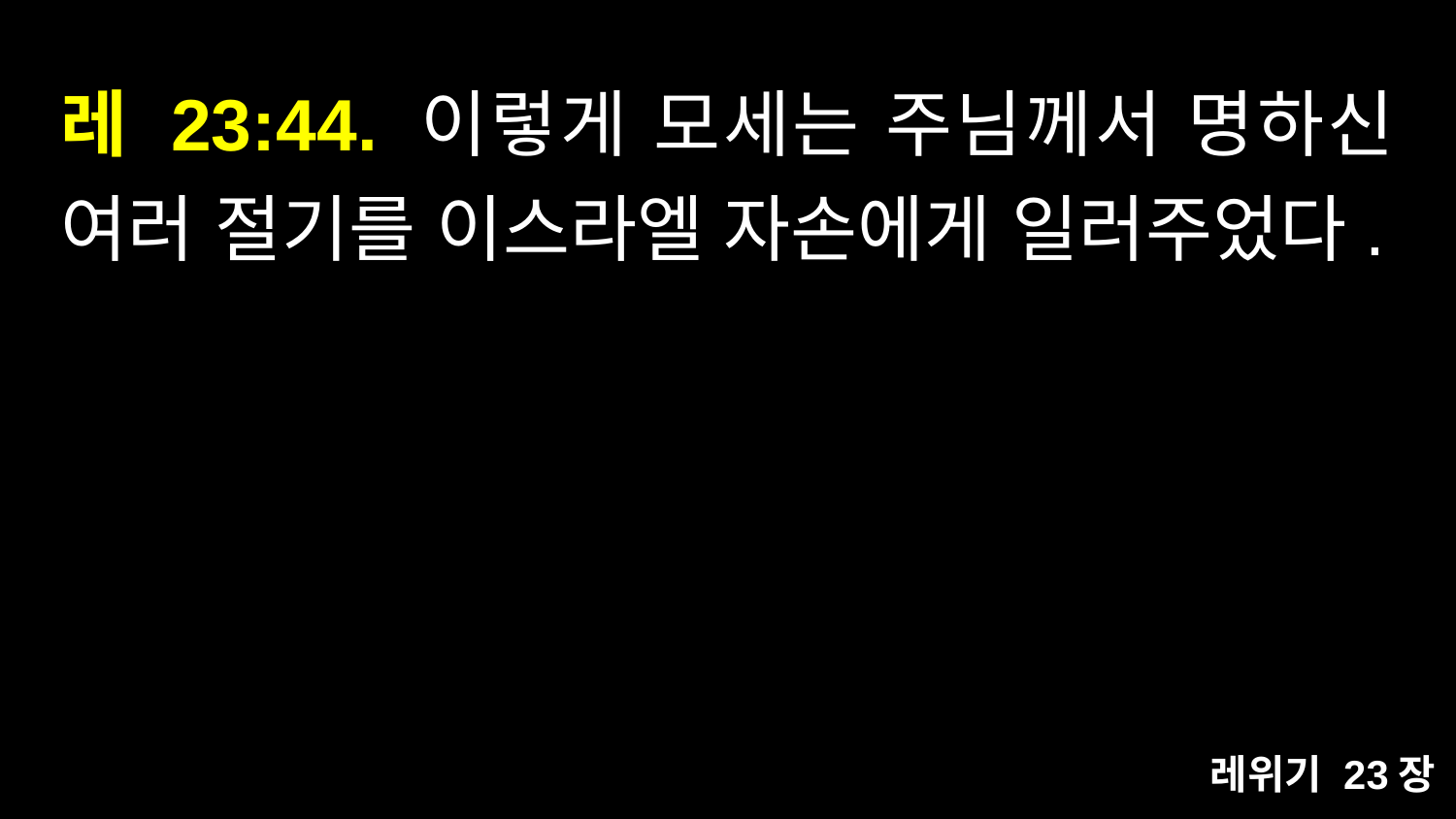

# 레 23:44. 이렇게 모세는 주님께서 명하신 여러 절기를 이스라엘 자손에게 일러주었다.
레위기 23장